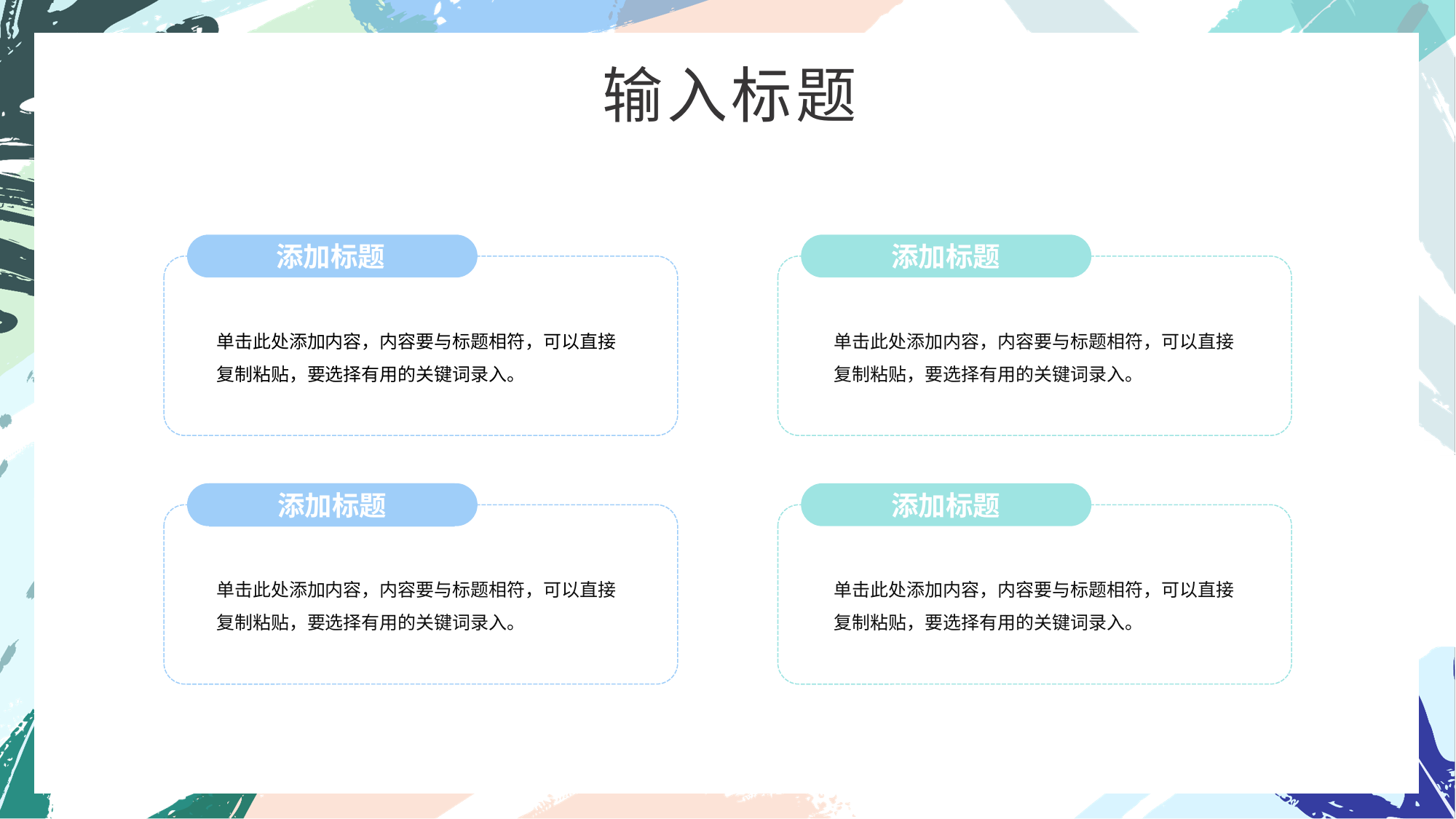

输入标题
添加标题

单击此处添加内容，内容要与标题相符，可以直接复制粘贴，要选择有用的关键词录入。
添加标题

单击此处添加内容，内容要与标题相符，可以直接复制粘贴，要选择有用的关键词录入。

添加标题
单击此处添加内容，内容要与标题相符，可以直接复制粘贴，要选择有用的关键词录入。

添加标题
单击此处添加内容，内容要与标题相符，可以直接复制粘贴，要选择有用的关键词录入。